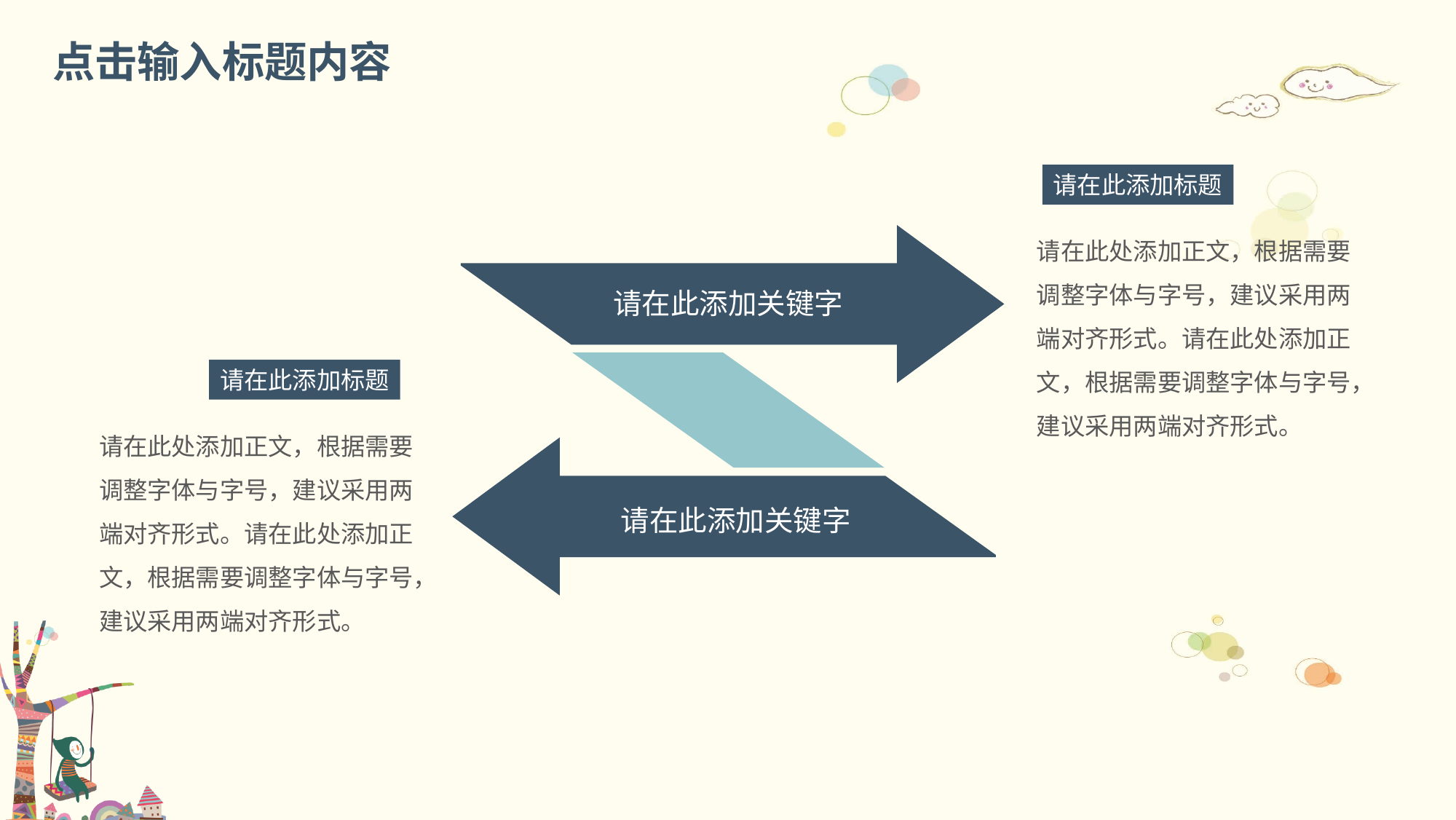

请在此添加标题
请在此处添加正文，根据需要调整字体与字号，建议采用两端对齐形式。请在此处添加正文，根据需要调整字体与字号，建议采用两端对齐形式。

请在此添加关键字

请在此添加标题
请在此处添加正文，根据需要调整字体与字号，建议采用两端对齐形式。请在此处添加正文，根据需要调整字体与字号，建议采用两端对齐形式。

请在此添加关键字